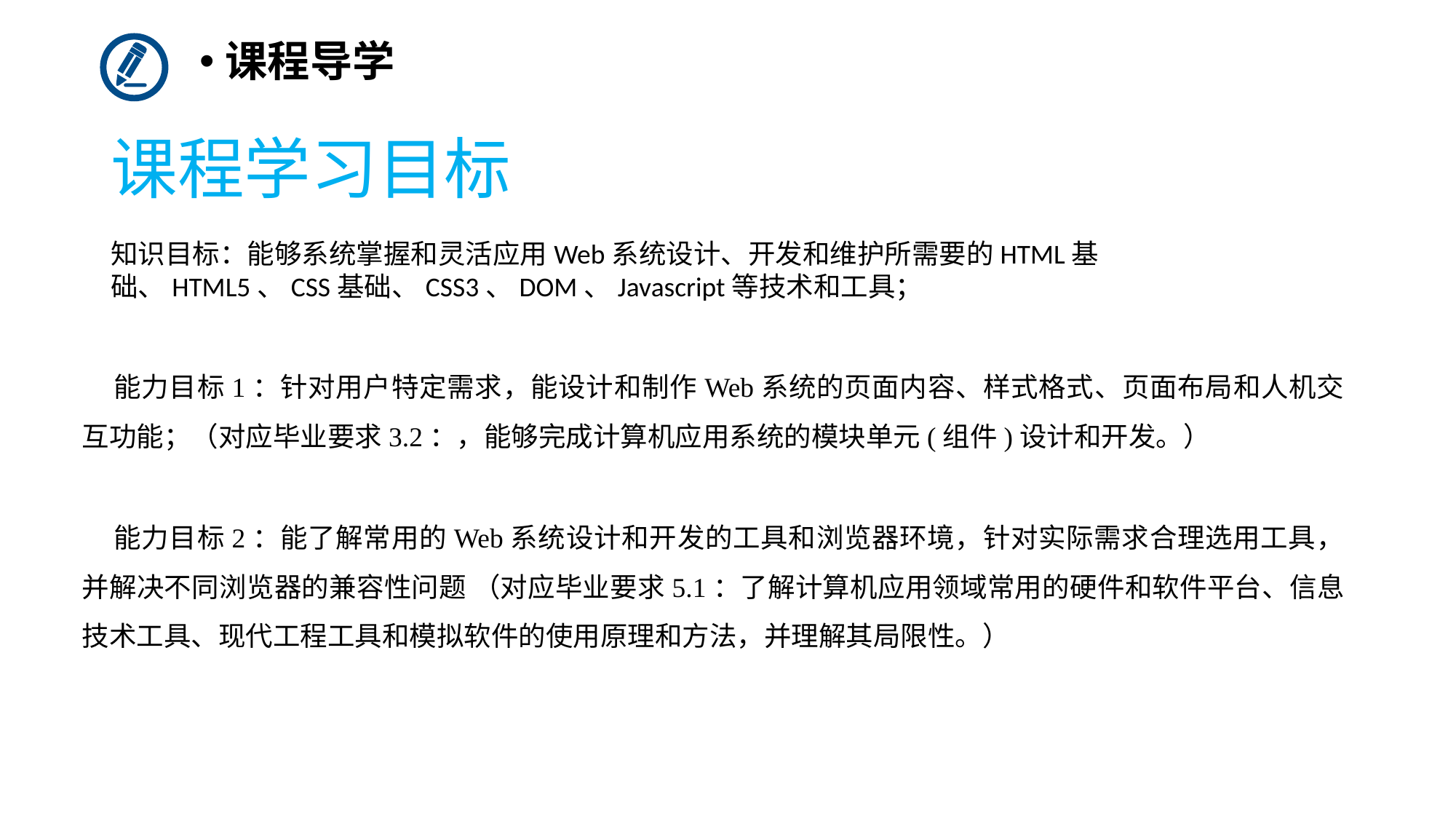

课程导学
# 课程学习目标
知识目标：能够系统掌握和灵活应用Web系统设计、开发和维护所需要的HTML基础、HTML5、CSS基础、CSS3、DOM、Javascript等技术和工具；
能力目标1：针对用户特定需求，能设计和制作Web系统的页面内容、样式格式、页面布局和人机交互功能；（对应毕业要求3.2：，能够完成计算机应用系统的模块单元(组件)设计和开发。）
能力目标2：能了解常用的Web系统设计和开发的工具和浏览器环境，针对实际需求合理选用工具，并解决不同浏览器的兼容性问题 （对应毕业要求5.1：了解计算机应用领域常用的硬件和软件平台、信息技术工具、现代工程工具和模拟软件的使用原理和方法，并理解其局限性。）